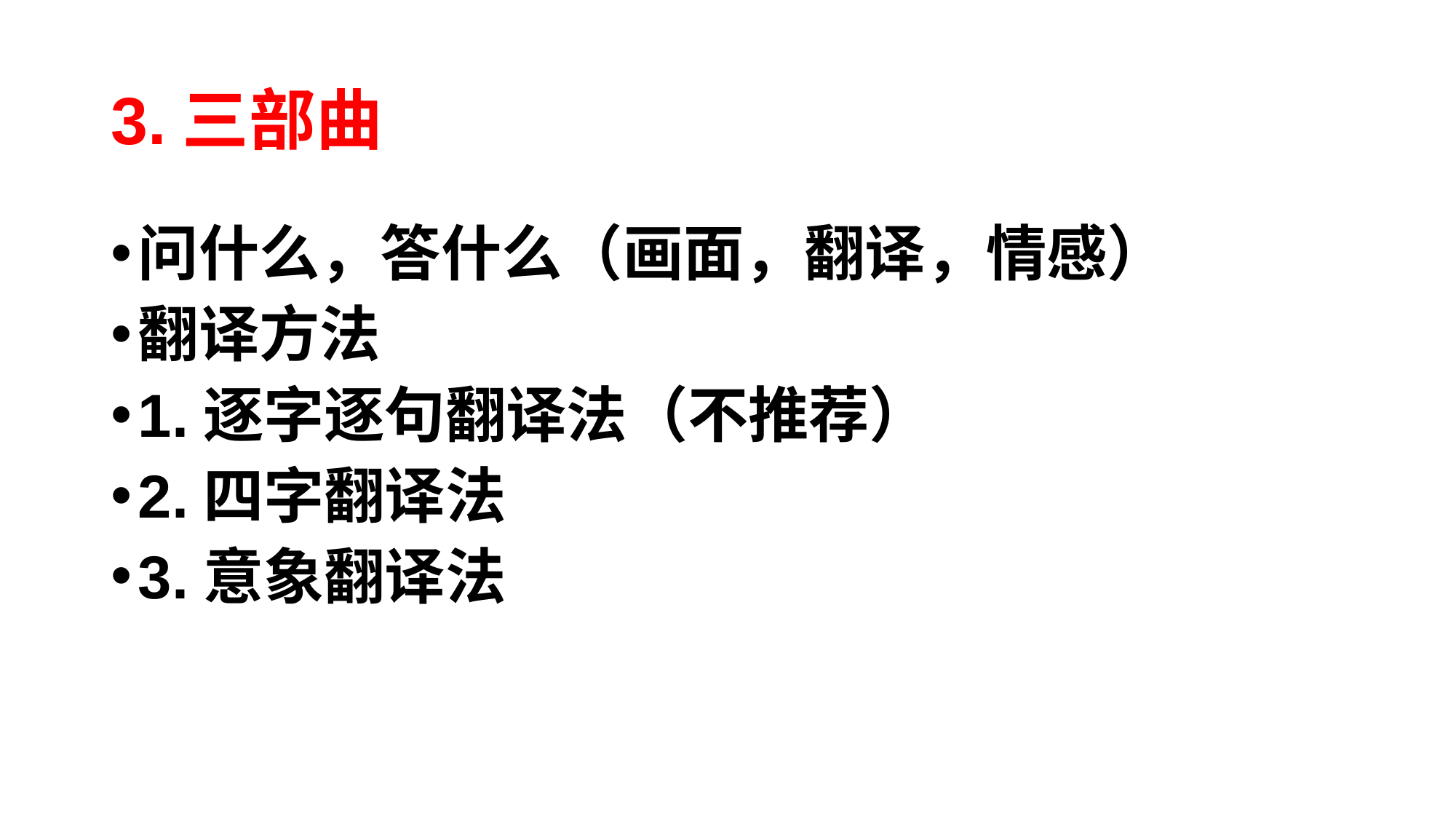

# 3.三部曲
问什么，答什么（画面，翻译，情感）
翻译方法
1.逐字逐句翻译法（不推荐）
2.四字翻译法
3.意象翻译法